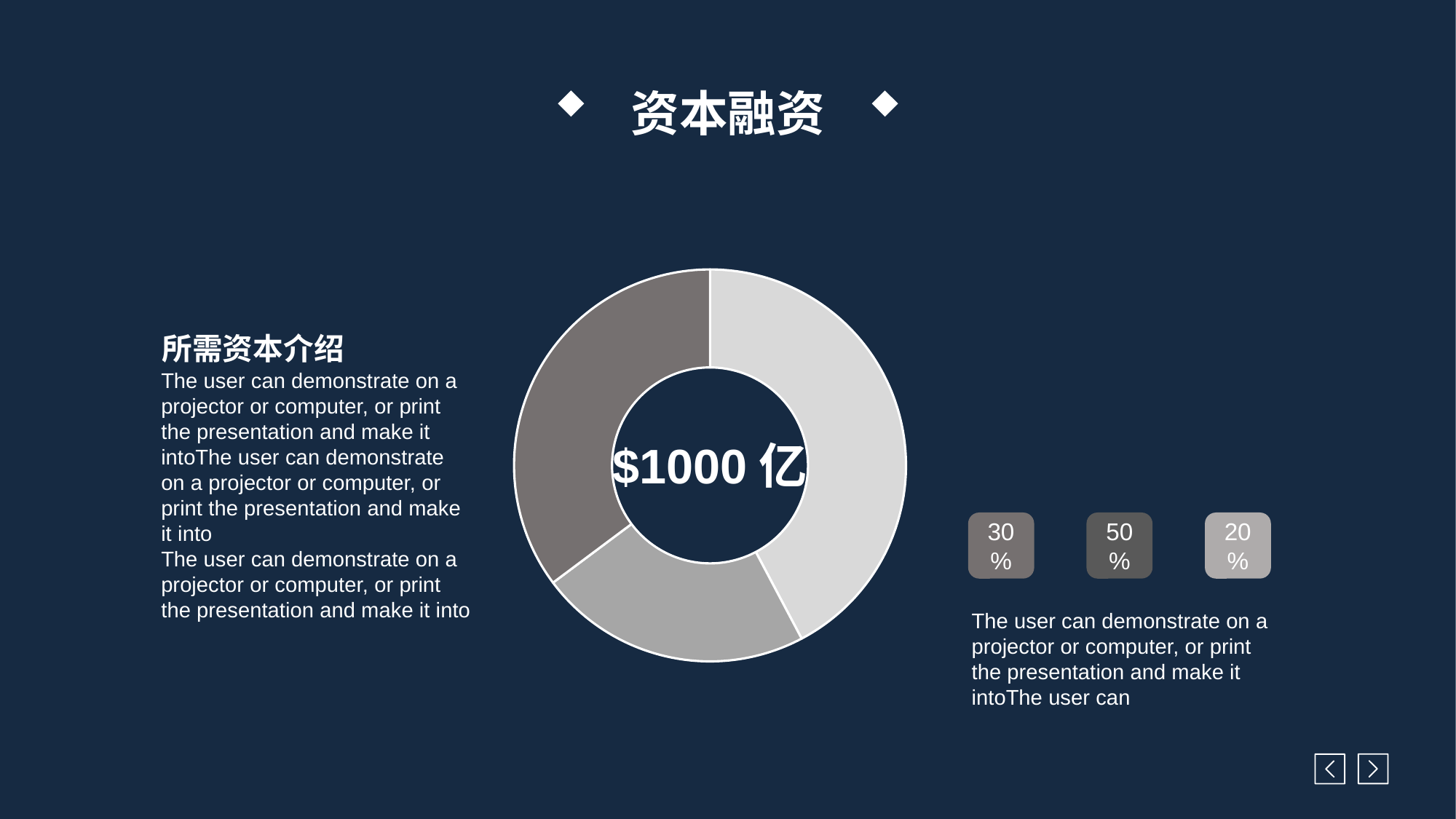

资本融资

### Chart

| Category | 销售额 |
|---|---|
| 第一季度 | 6.0 |
| 第二季度 | 3.2 |
| 第三季度 | 5.0 |
所需资本介绍
The user can demonstrate on a projector or computer, or print the presentation and make it intoThe user can demonstrate on a projector or computer, or print the presentation and make it into
The user can demonstrate on a projector or computer, or print the presentation and make it into
$1000亿
30%
50%
20%
The user can demonstrate on a projector or computer, or print the presentation and make it intoThe user can